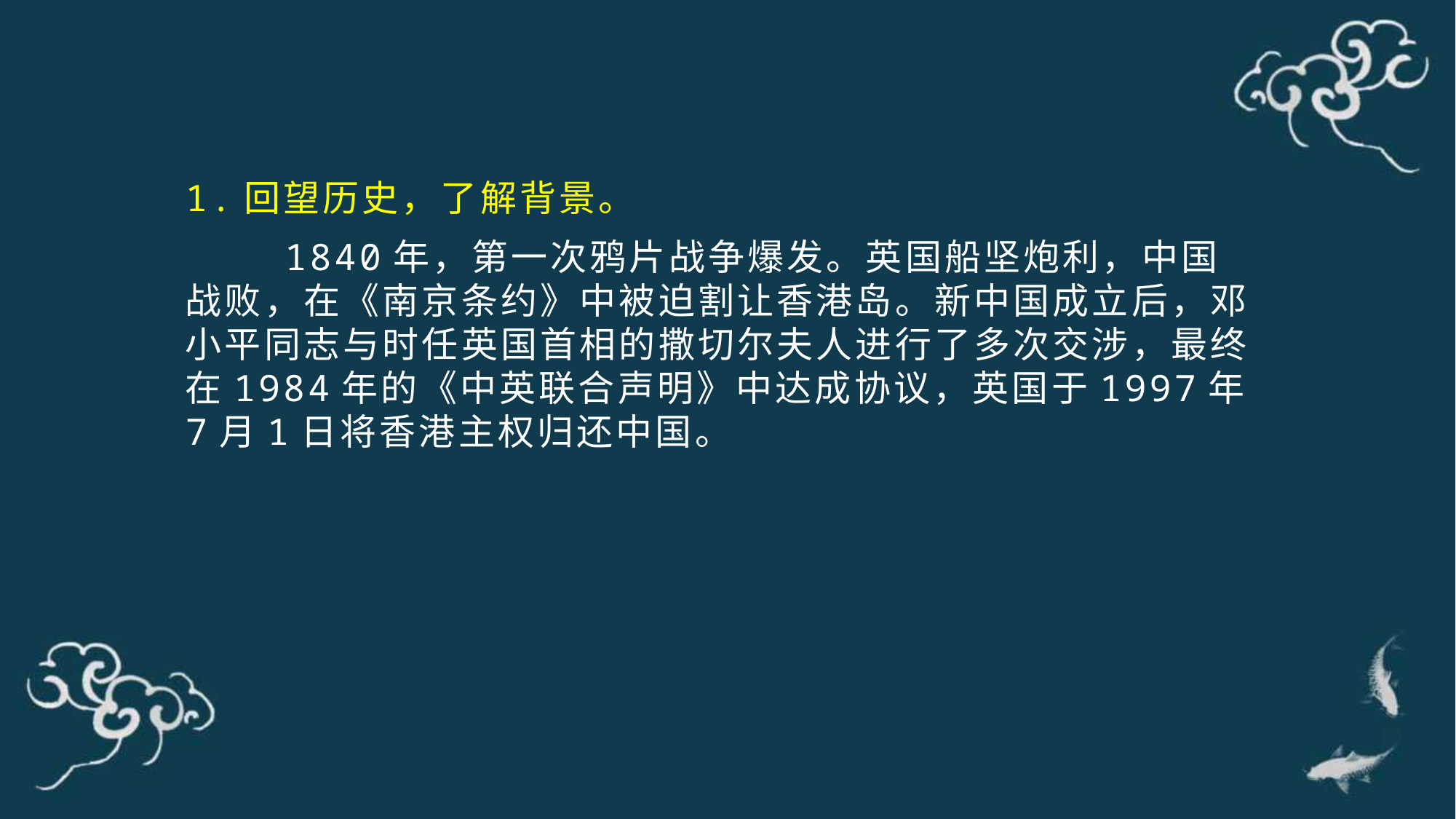

1.回望历史，了解背景。
    1840年，第一次鸦片战争爆发。英国船坚炮利，中国战败，在《南京条约》中被迫割让香港岛。新中国成立后，邓小平同志与时任英国首相的撒切尔夫人进行了多次交涉，最终在1984年的《中英联合声明》中达成协议，英国于1997年7月1日将香港主权归还中国。